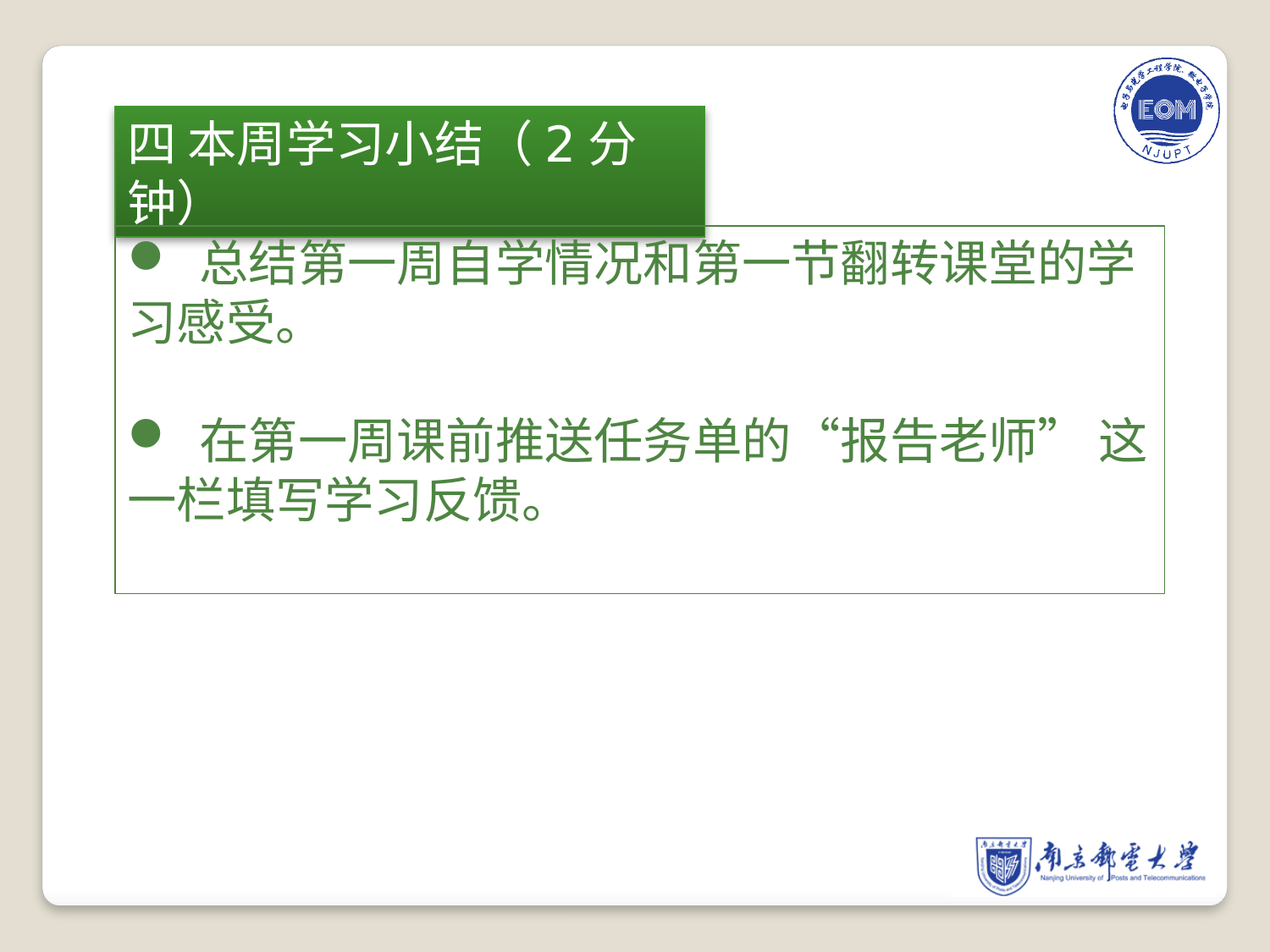

四 本周学习小结（2分钟）
 总结第一周自学情况和第一节翻转课堂的学习感受。

 在第一周课前推送任务单的“报告老师” 这一栏填写学习反馈。